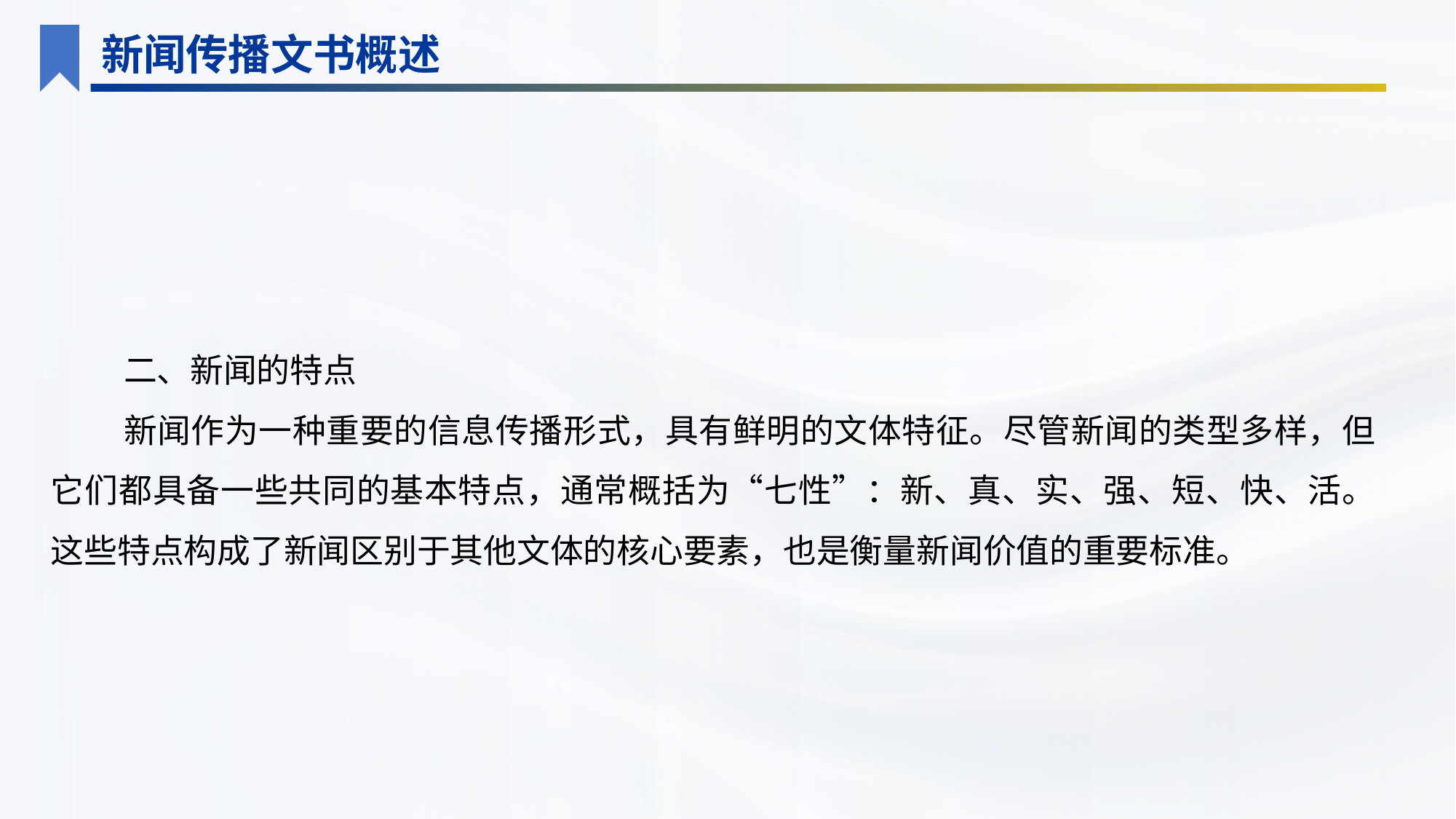

新闻传播文书概述
二、新闻的特点
新闻作为一种重要的信息传播形式，具有鲜明的文体特征。尽管新闻的类型多样，但它们都具备一些共同的基本特点，通常概括为“七性”：新、真、实、强、短、快、活。这些特点构成了新闻区别于其他文体的核心要素，也是衡量新闻价值的重要标准。